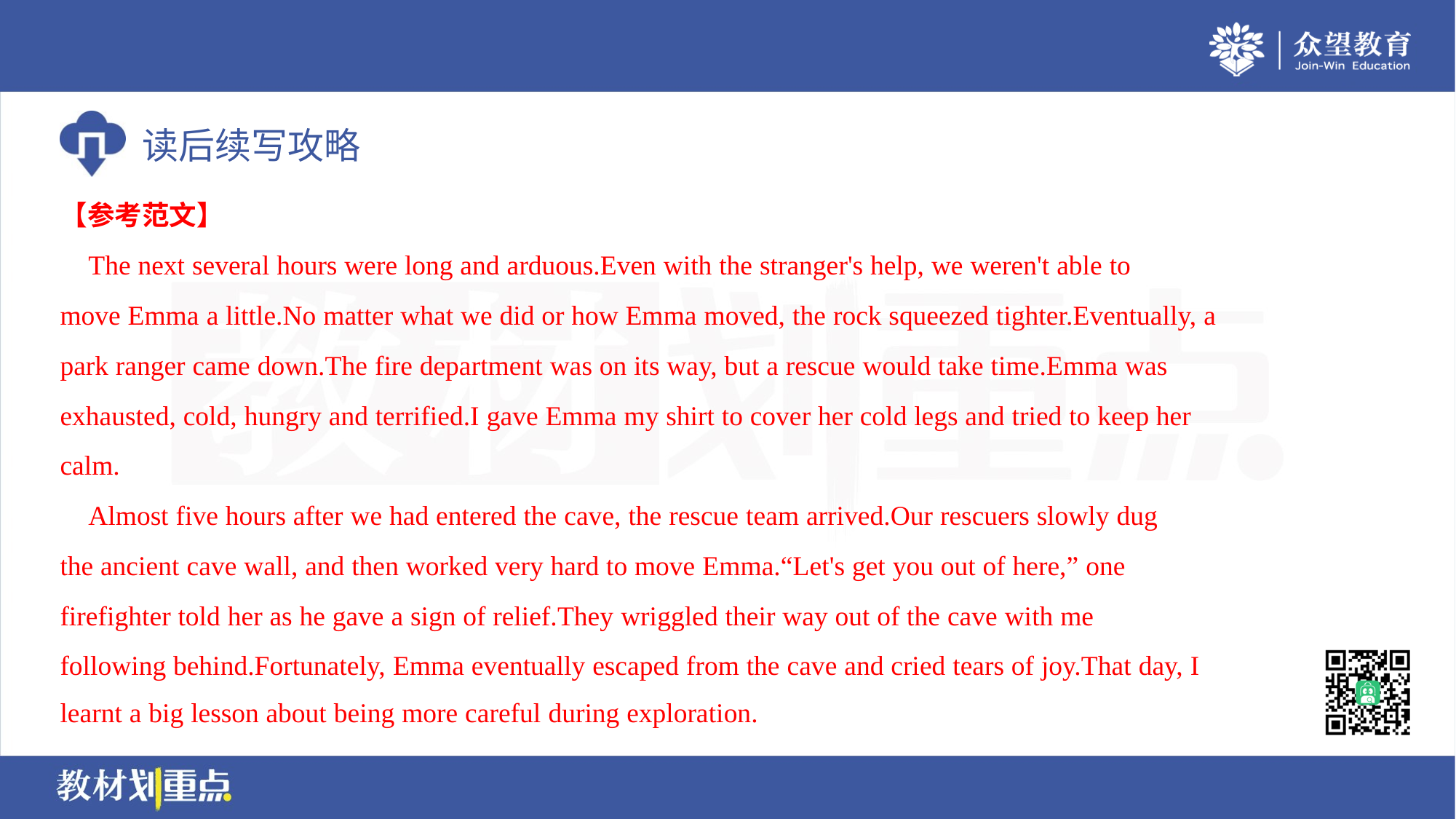

【参考范文】
    The next several hours were long and arduous.Even with the stranger's help, we weren't able to
move Emma a little.No matter what we did or how Emma moved, the rock squeezed tighter.Eventually, a
park ranger came down.The fire department was on its way, but a rescue would take time.Emma was
exhausted, cold, hungry and terrified.I gave Emma my shirt to cover her cold legs and tried to keep her
calm.
    Almost five hours after we had entered the cave, the rescue team arrived.Our rescuers slowly dug
the ancient cave wall, and then worked very hard to move Emma.“Let's get you out of here,” one
firefighter told her as he gave a sign of relief.They wriggled their way out of the cave with me
following behind.Fortunately, Emma eventually escaped from the cave and cried tears of joy.That day, I
learnt a big lesson about being more careful during exploration.